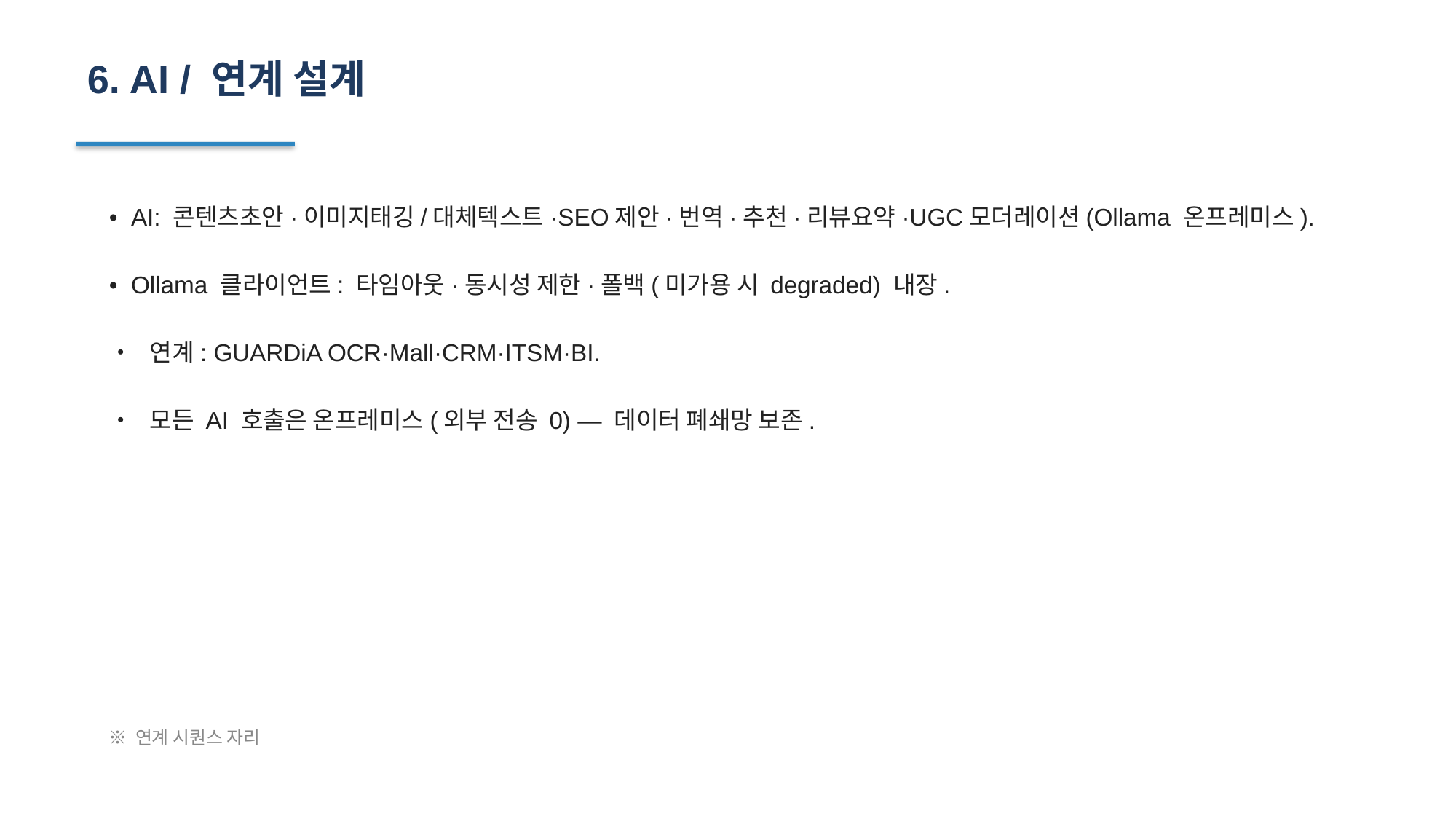

6. AI / 연계 설계

•  AI: 콘텐츠초안·이미지태깅/대체텍스트·SEO제안·번역·추천·리뷰요약·UGC모더레이션(Ollama 온프레미스).
•  Ollama 클라이언트: 타임아웃·동시성 제한·폴백(미가용 시 degraded) 내장.
•  연계: GUARDiA OCR·Mall·CRM·ITSM·BI.
•  모든 AI 호출은 온프레미스(외부 전송 0) — 데이터 폐쇄망 보존.
※ 연계 시퀀스 자리